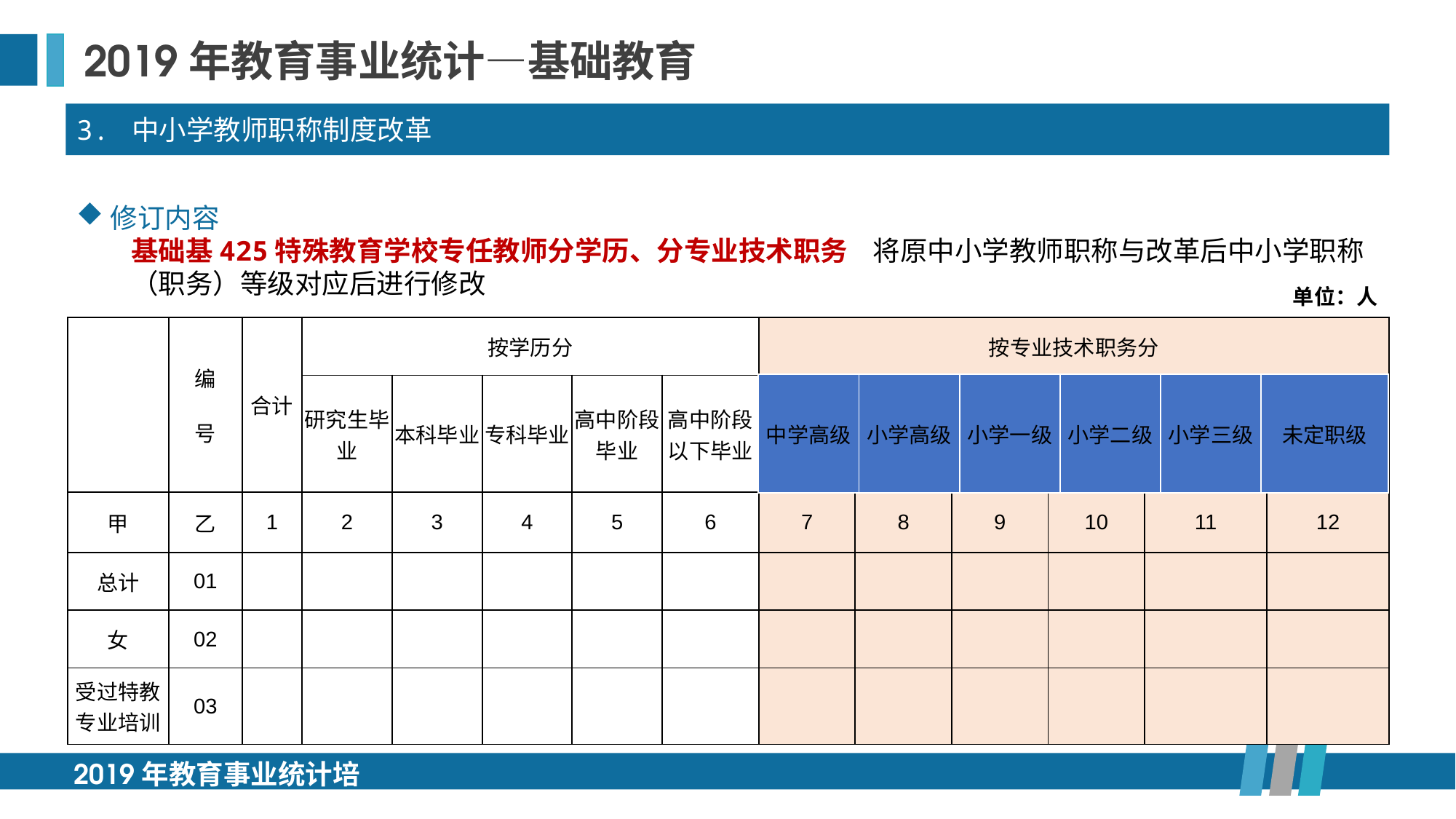

2019年教育事业统计—基础教育

3. 中小学教师职称制度改革
修订内容
基础基425特殊教育学校专任教师分学历、分专业技术职务    将原中小学教师职称与改革后中小学职称（职务）等级对应后进行修改
单位：人
|  | 编   号 | 合计 | 按学历分 |  |  |  |  | 按专业技术职务分 |  |  |  |  |  |
| --- | --- | --- | --- | --- | --- | --- | --- | --- | --- | --- | --- | --- | --- |
|  |  |  | 研究生毕业 | 本科毕业 | 专科毕业 | 高中阶段毕业 | 高中阶段以下毕业 | 正高级 | 副高级 | 中级 | 助理级 | 员级 | 未定职级 |
| 甲 | 乙 | 1 | 2 | 3 | 4 | 5 | 6 | 7 | 8 | 9 | 10 | 11 | 12 |
| 总计 | 01 |  |  |  |  |  |  |  |  |  |  |  |  |
| 女 | 02 |  |  |  |  |  |  |  |  |  |  |  |  |
| 受过特教专业培训 | 03 |  |  |  |  |  |  |  |  |  |  |  |  |
| 中学高级 | 小学高级 | 小学一级 | 小学二级 | 小学三级 | 未定职级 |
| --- | --- | --- | --- | --- | --- |

2019年教育事业统计培训